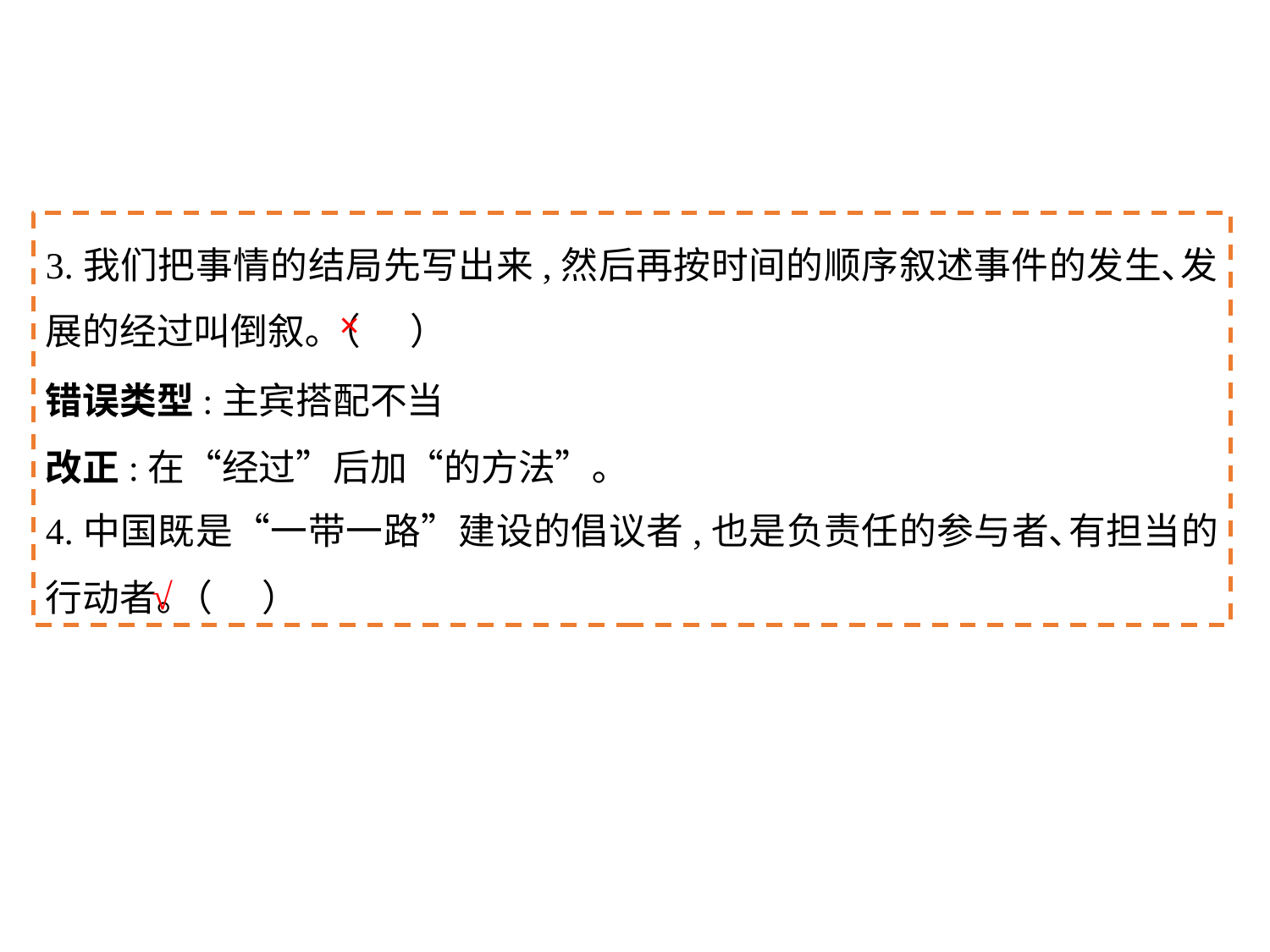

3.我们把事情的结局先写出来,然后再按时间的顺序叙述事件的发生､发展的经过叫倒叙｡（      ）

4.中国既是“一带一路”建设的倡议者,也是负责任的参与者､有担当的行动者｡（      ）
×
错误类型:主宾搭配不当
改正:在“经过”后加“的方法”｡
√